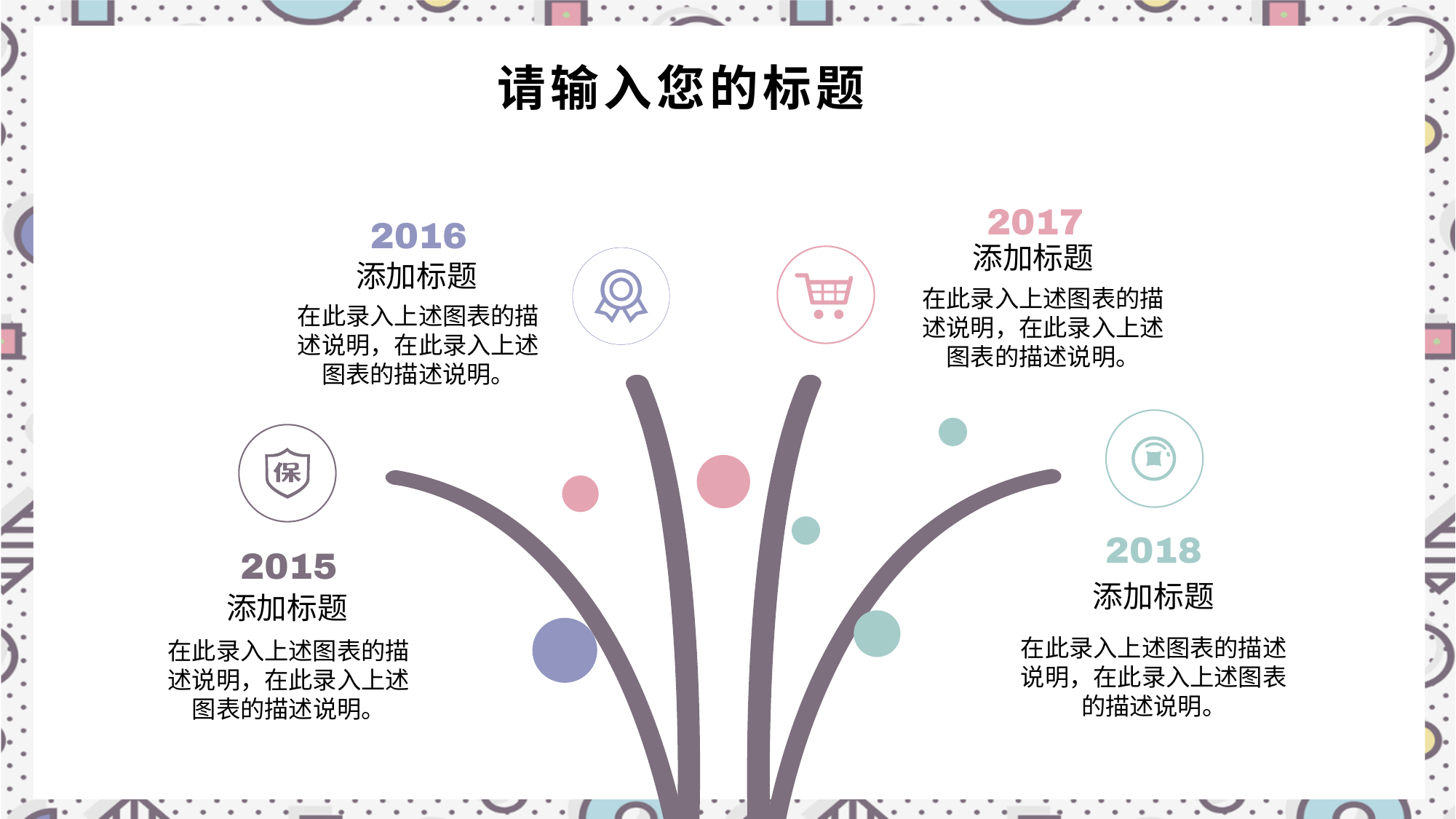

2017
添加标题
在此录入上述图表的描述说明，在此录入上述图表的描述说明。
2016
添加标题
在此录入上述图表的描述说明，在此录入上述图表的描述说明。

2018
添加标题
在此录入上述图表的描述说明，在此录入上述图表的描述说明。
2015
添加标题
在此录入上述图表的描述说明，在此录入上述图表的描述说明。